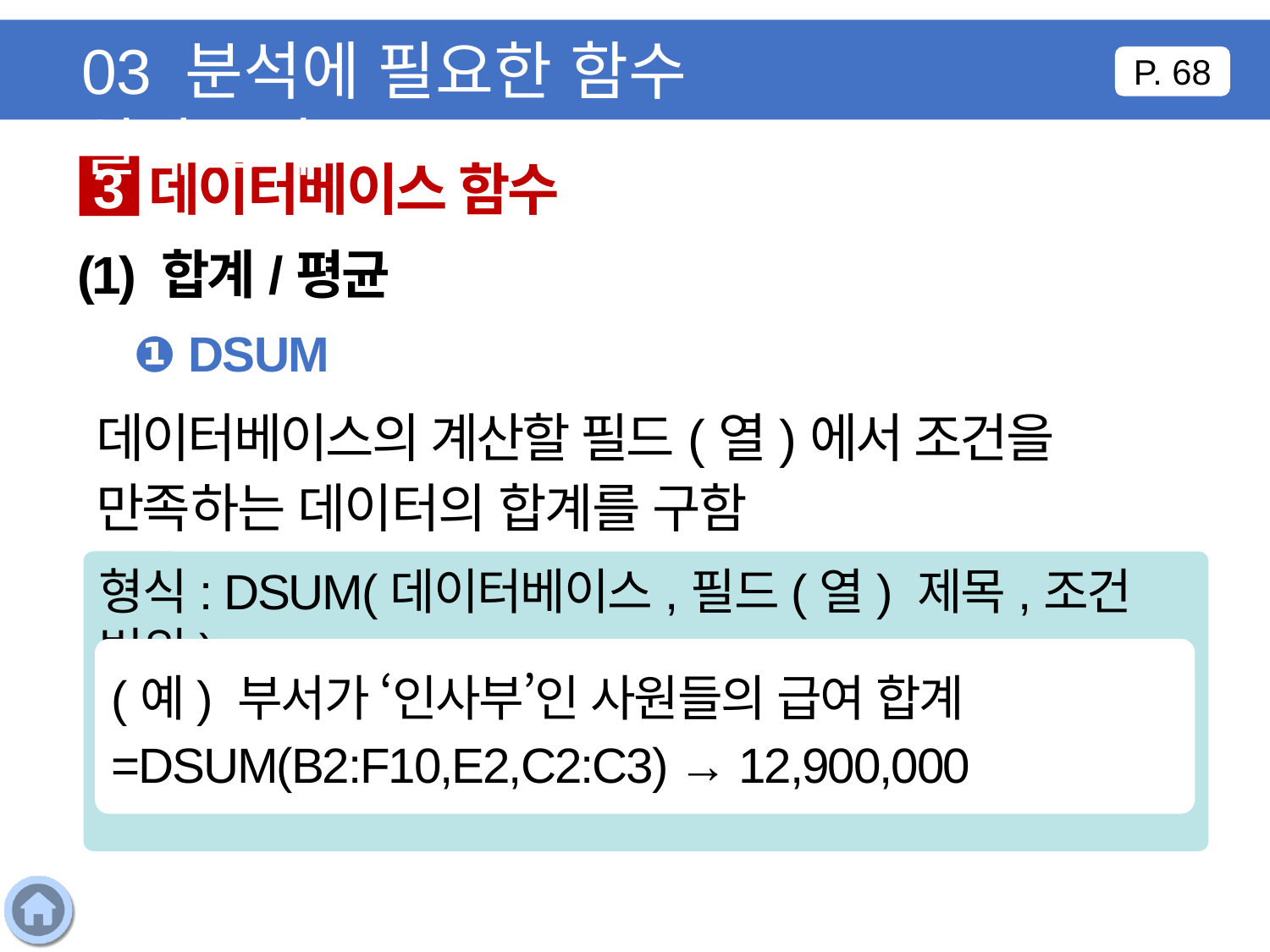

03 분석에 필요한 함수 알아보기
P. 68
데이터베이스 함수
3
(1) 합계/평균
❶ DSUM
데이터베이스의 계산할 필드(열)에서 조건을 만족하는 데이터의 합계를 구함
형식: DSUM(데이터베이스,필드(열) 제목,조건 범위)
(예) 부서가 ‘인사부’인 사원들의 급여 합계 =DSUM(B2:F10,E2,C2:C3) → 12,900,000